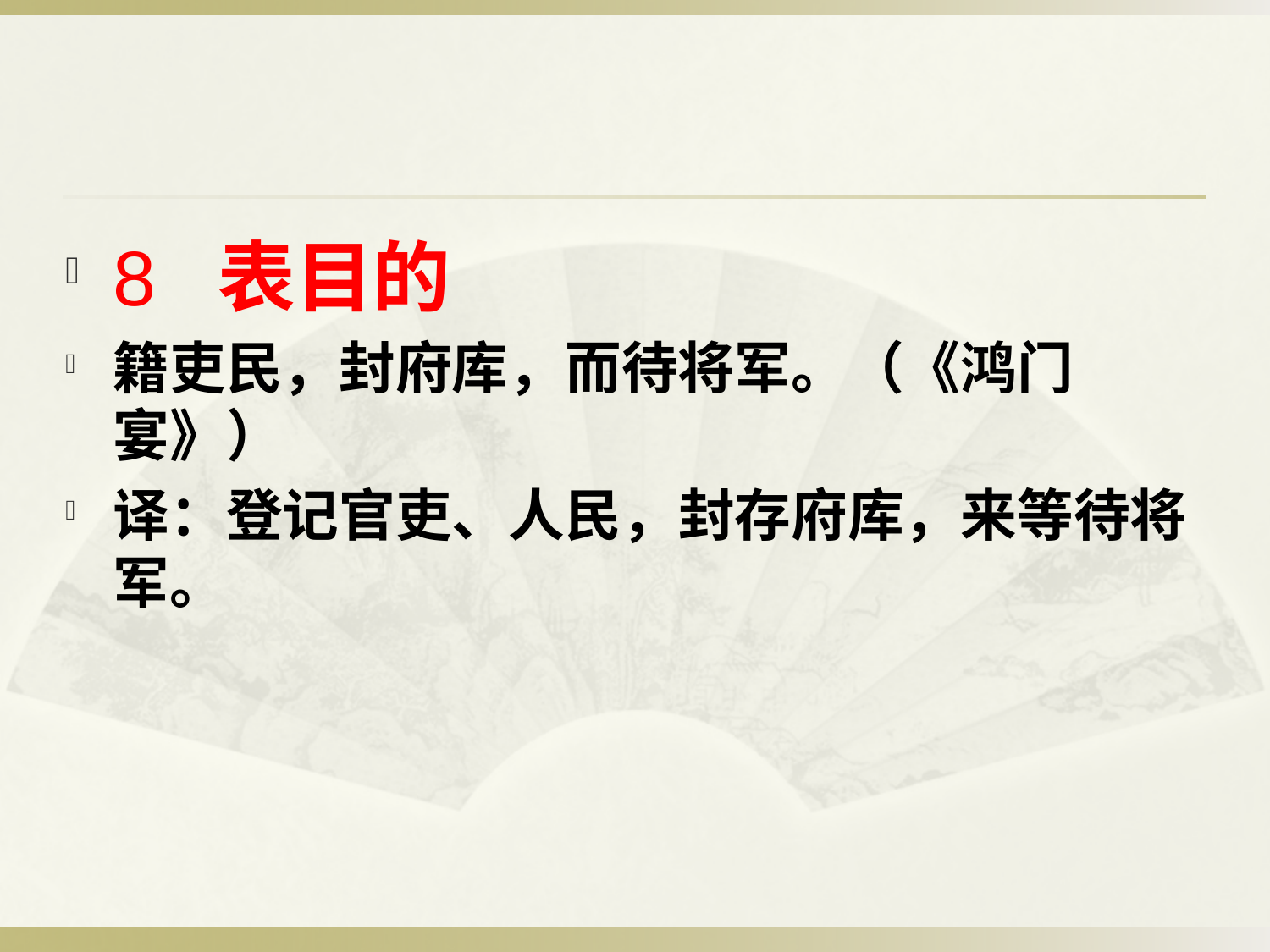

#
8  表目的
籍吏民，封府库，而待将军。（《鸿门宴》）
译：登记官吏、人民，封存府库，来等待将军。